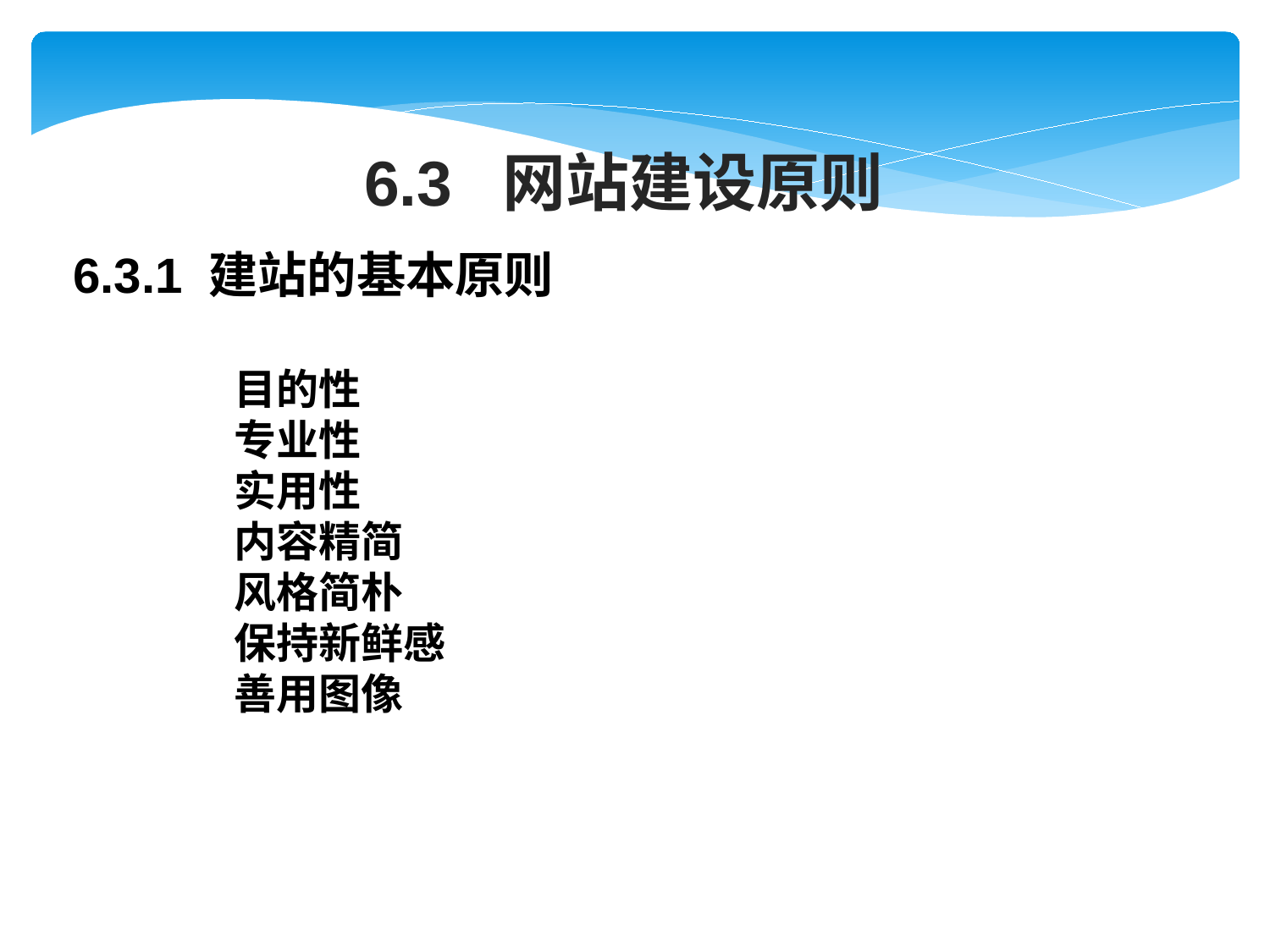

6.3  网站建设原则
6.3.1 建站的基本原则
目的性
专业性
实用性
内容精简
风格简朴
保持新鲜感
善用图像